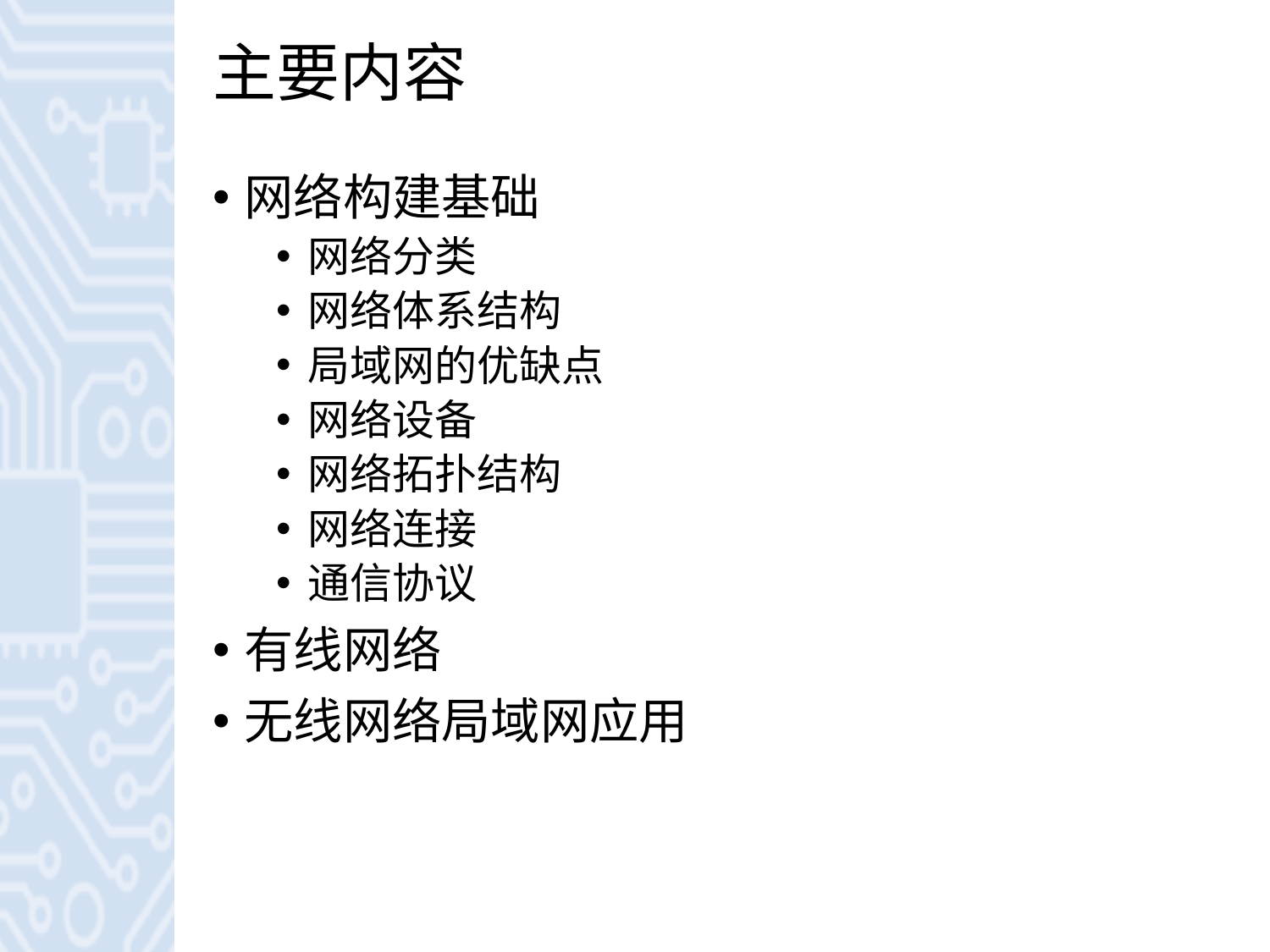

# 主要内容
网络构建基础
网络分类
网络体系结构
局域网的优缺点
网络设备
网络拓扑结构
网络连接
通信协议
有线网络
无线网络局域网应用